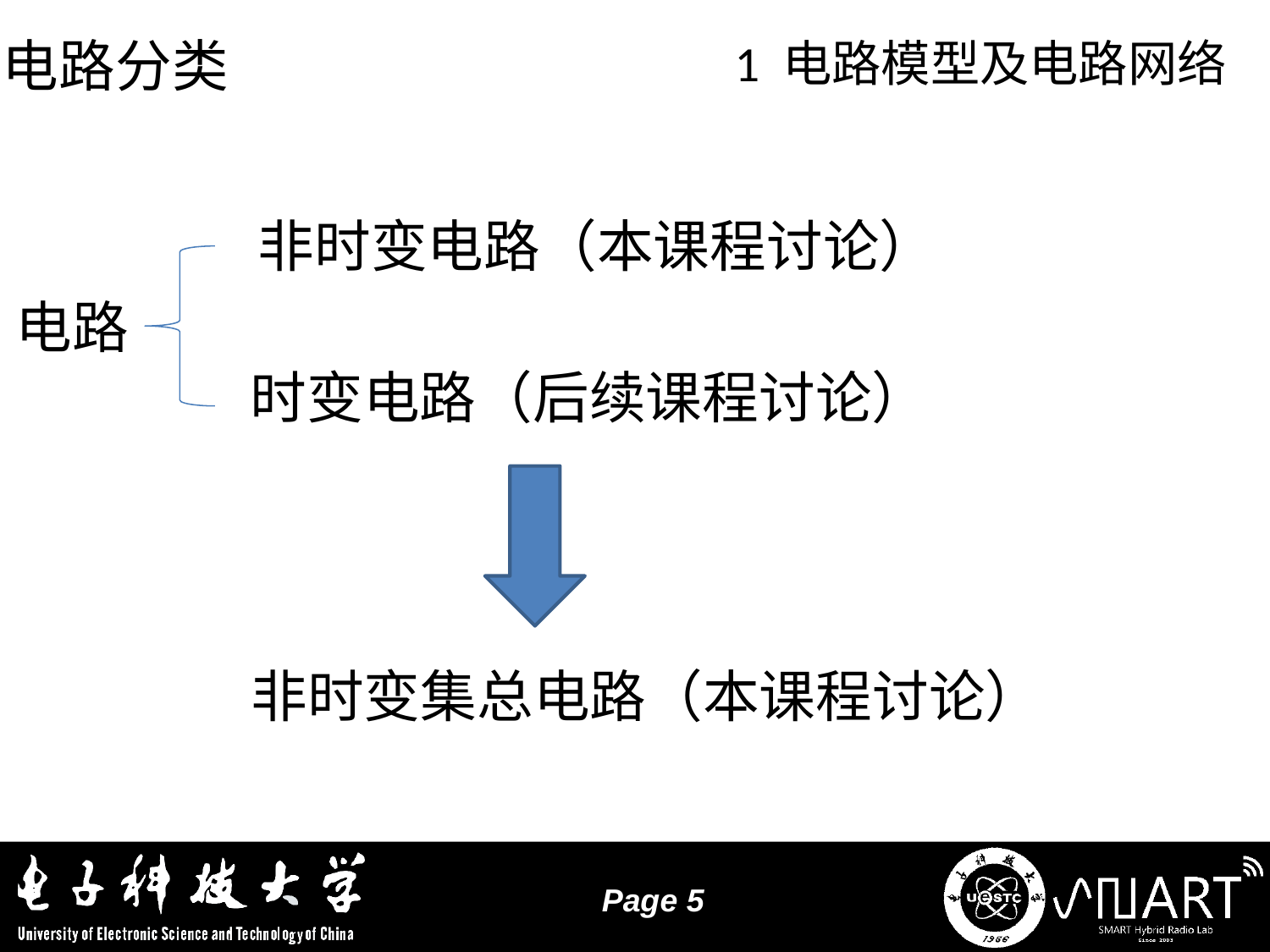

电路分类
1 电路模型及电路网络
非时变电路（本课程讨论）

电路
时变电路（后续课程讨论）

非时变集总电路（本课程讨论）